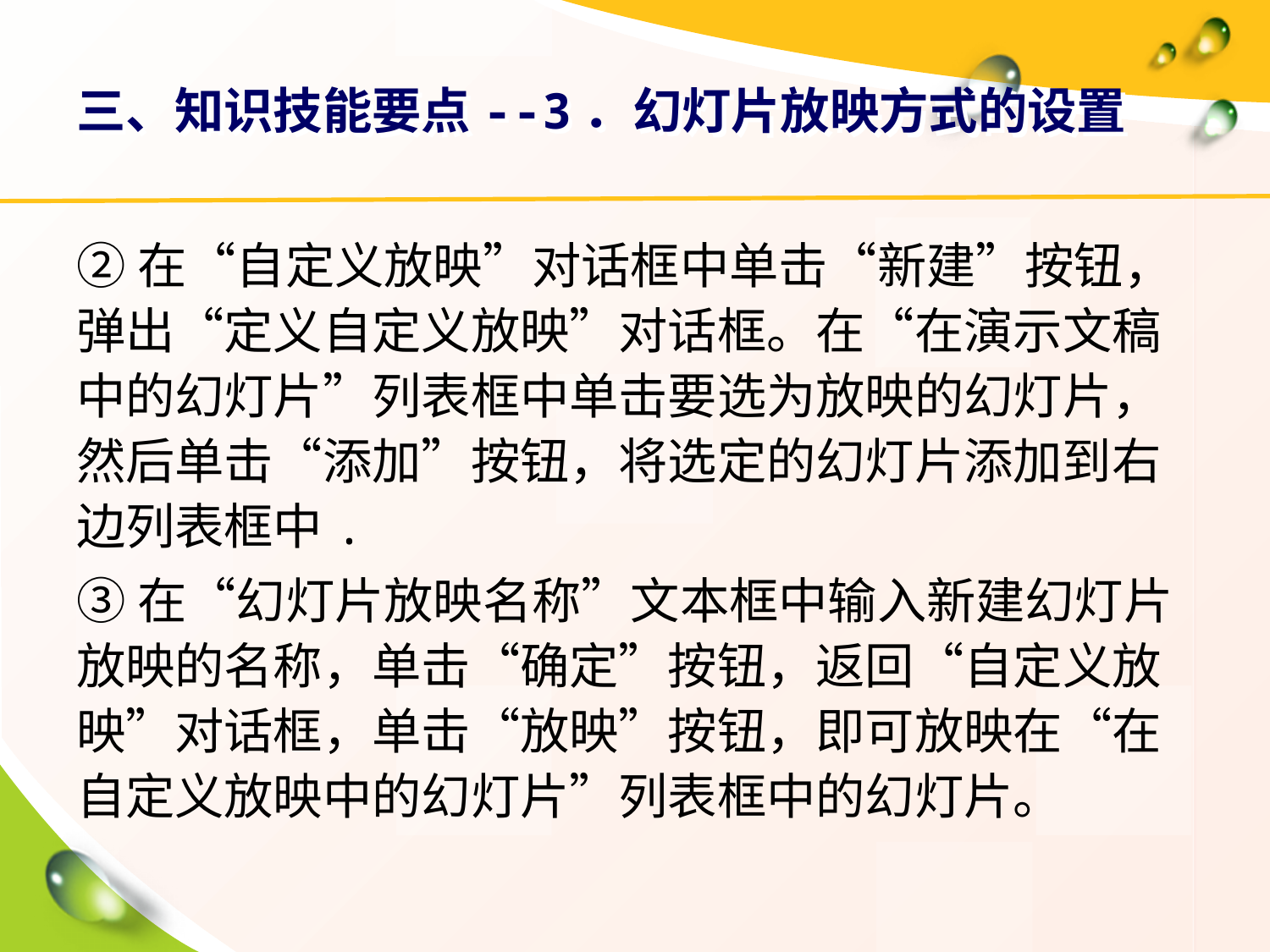

# 三、知识技能要点--3．幻灯片放映方式的设置
②在“自定义放映”对话框中单击“新建”按钮，弹出“定义自定义放映”对话框。在“在演示文稿中的幻灯片”列表框中单击要选为放映的幻灯片，然后单击“添加”按钮，将选定的幻灯片添加到右边列表框中.
③在“幻灯片放映名称”文本框中输入新建幻灯片放映的名称，单击“确定”按钮，返回“自定义放映”对话框，单击“放映”按钮，即可放映在“在自定义放映中的幻灯片”列表框中的幻灯片。